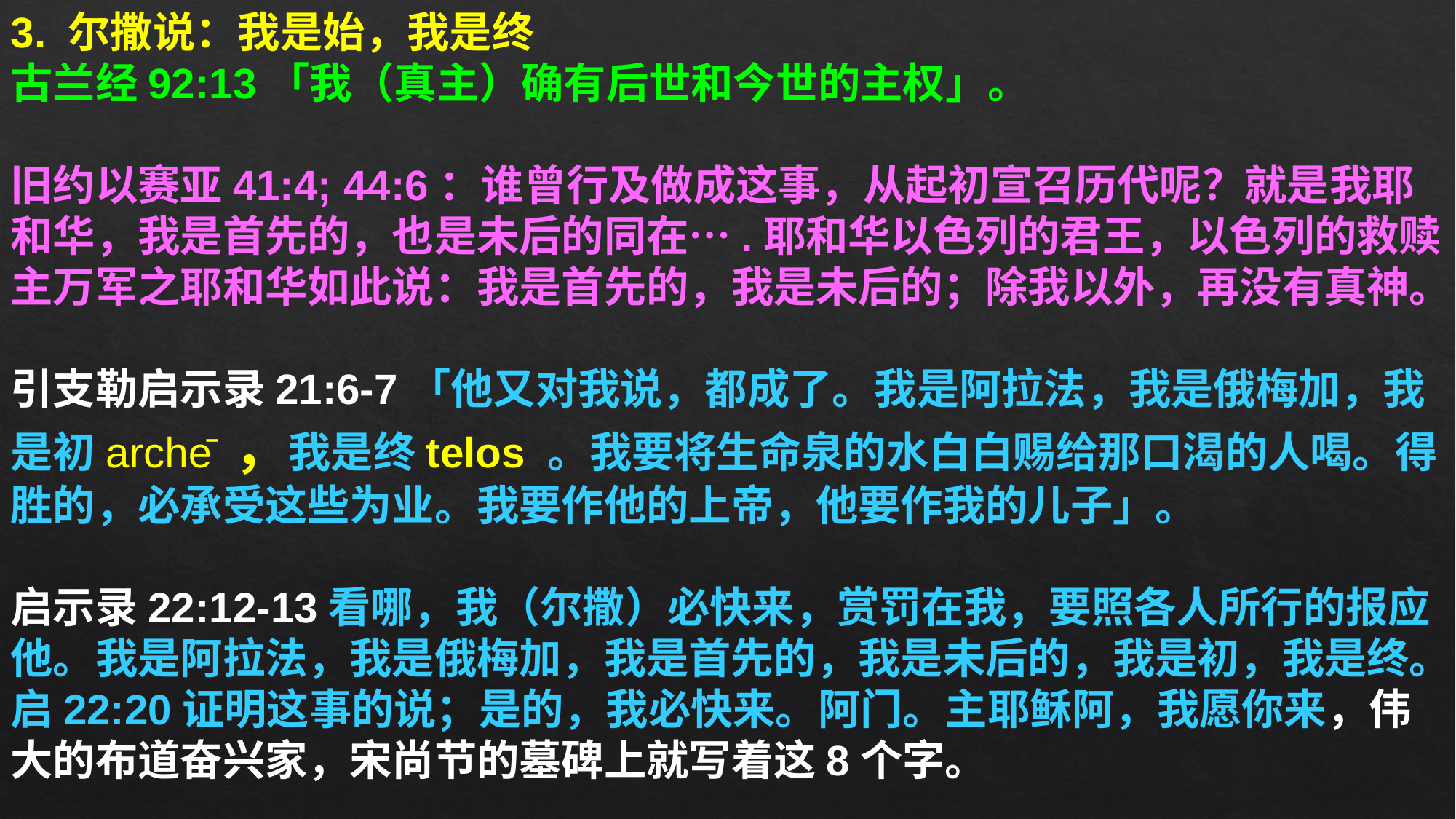

3. 尔撒说：我是始，我是终
古兰经92:13「我（真主）确有后世和今世的主权」。

旧约以赛亚41:4; 44:6：谁曾行及做成这事，从起初宣召历代呢？就是我耶和华，我是首先的，也是未后的同在….耶和华以色列的君王，以色列的救赎主万军之耶和华如此说：我是首先的，我是未后的；除我以外，再没有真神。

引支勒启示录21:6-7「他又对我说，都成了。我是阿拉法，我是俄梅加，我是初archē ，我是终telos 。我要将生命泉的水白白赐给那口渴的人喝。得胜的，必承受这些为业。我要作他的上帝，他要作我的儿子」。

启示录22:12-13看哪，我（尔撒）必快来，赏罚在我，要照各人所行的报应他。我是阿拉法，我是俄梅加，我是首先的，我是未后的，我是初，我是终。启22:20证明这事的说；是的，我必快来。阿门。主耶稣阿，我愿你来，伟大的布道奋兴家，宋尚节的墓碑上就写着这8个字。